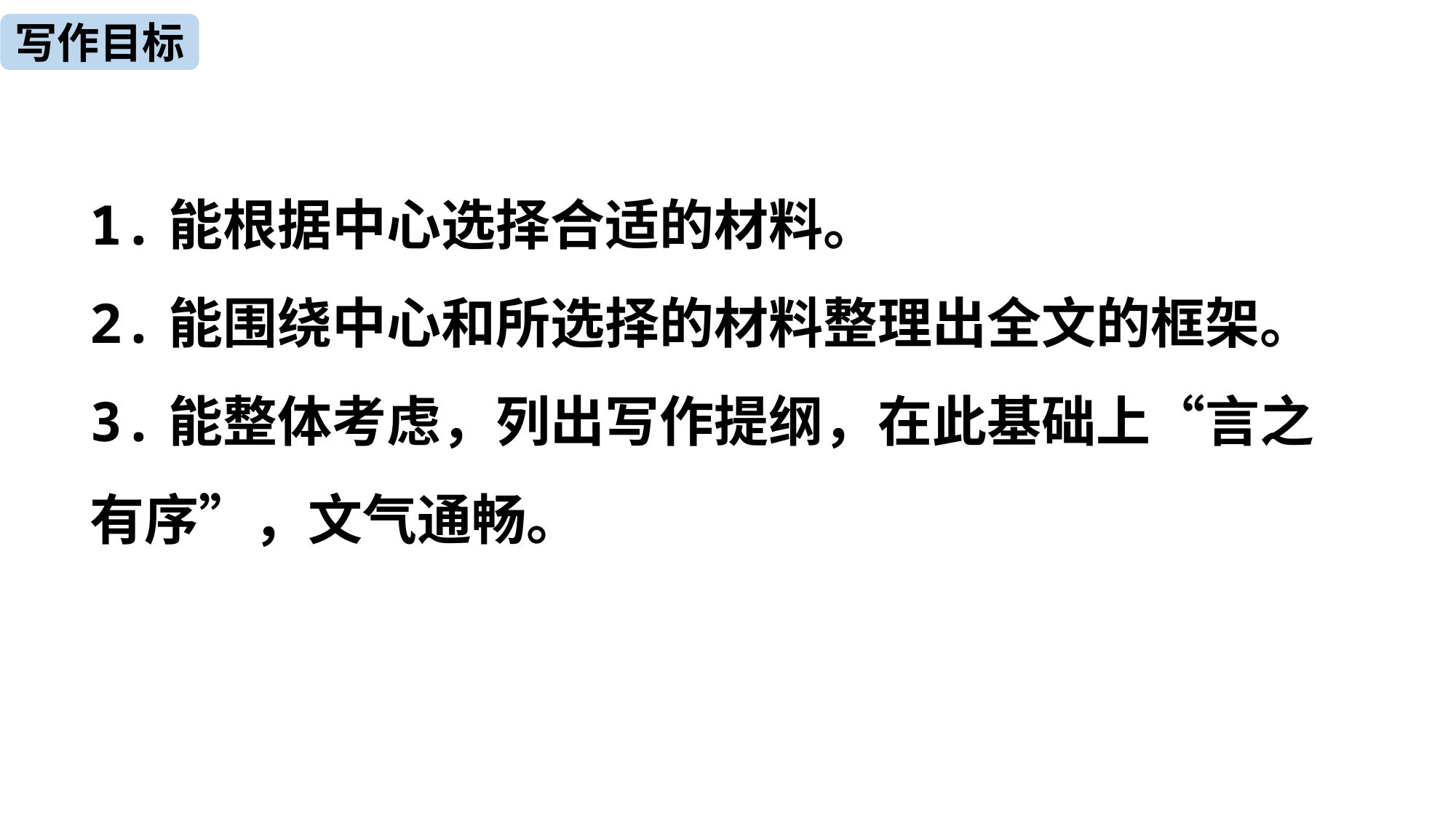

写作目标
1.能根据中心选择合适的材料。
2.能围绕中心和所选择的材料整理出全文的框架。
3.能整体考虑，列出写作提纲，在此基础上“言之有序”，文气通畅。